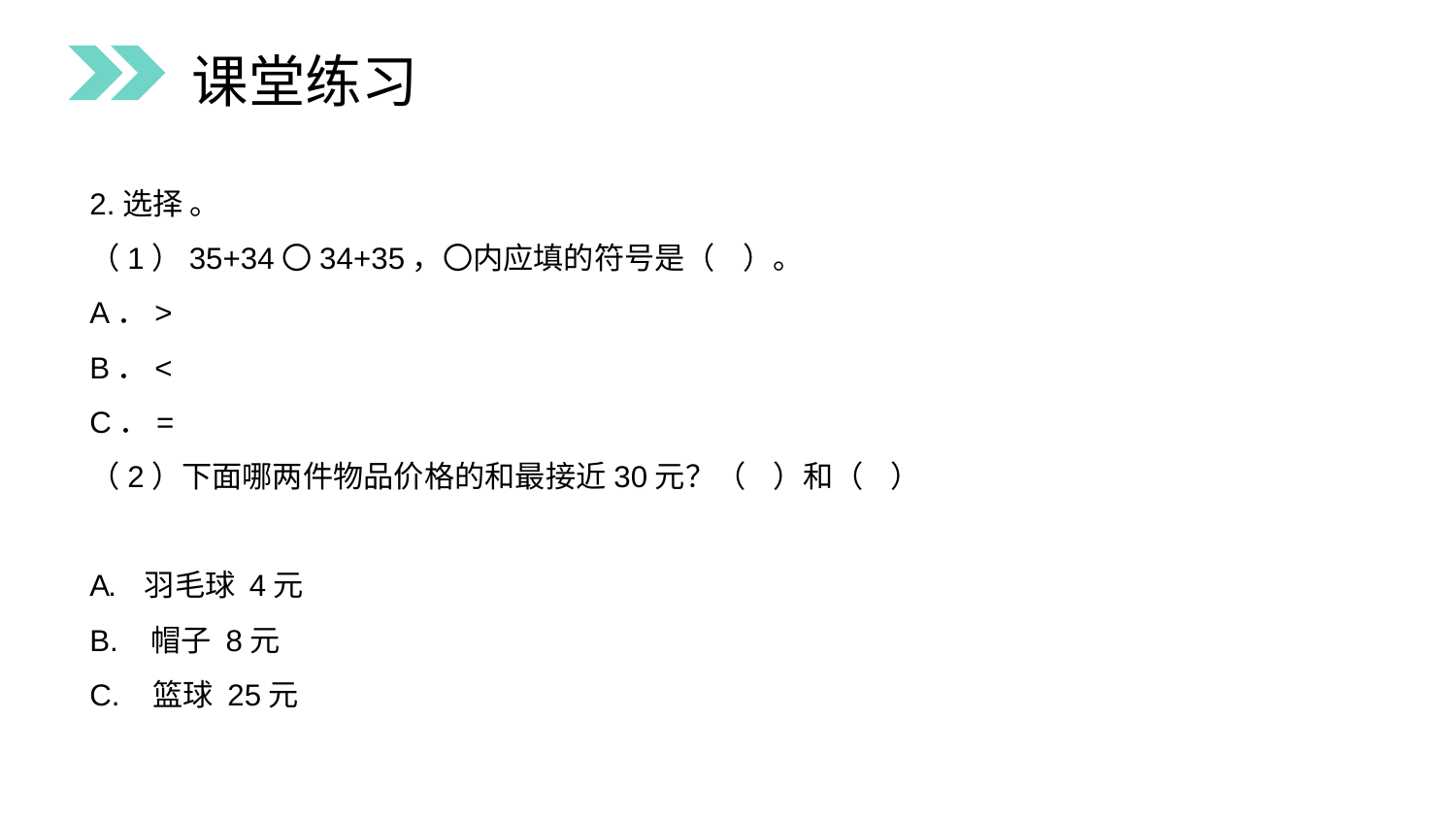

课堂练习
2.选择 。
（1）35+34〇34+35，〇内应填的符号是（    ）。
A．>
B．<
C．=
（2）下面哪两件物品价格的和最接近30元？（    ）和（    ）
羽毛球 4元
B.   帽子 8元
C.   篮球 25元